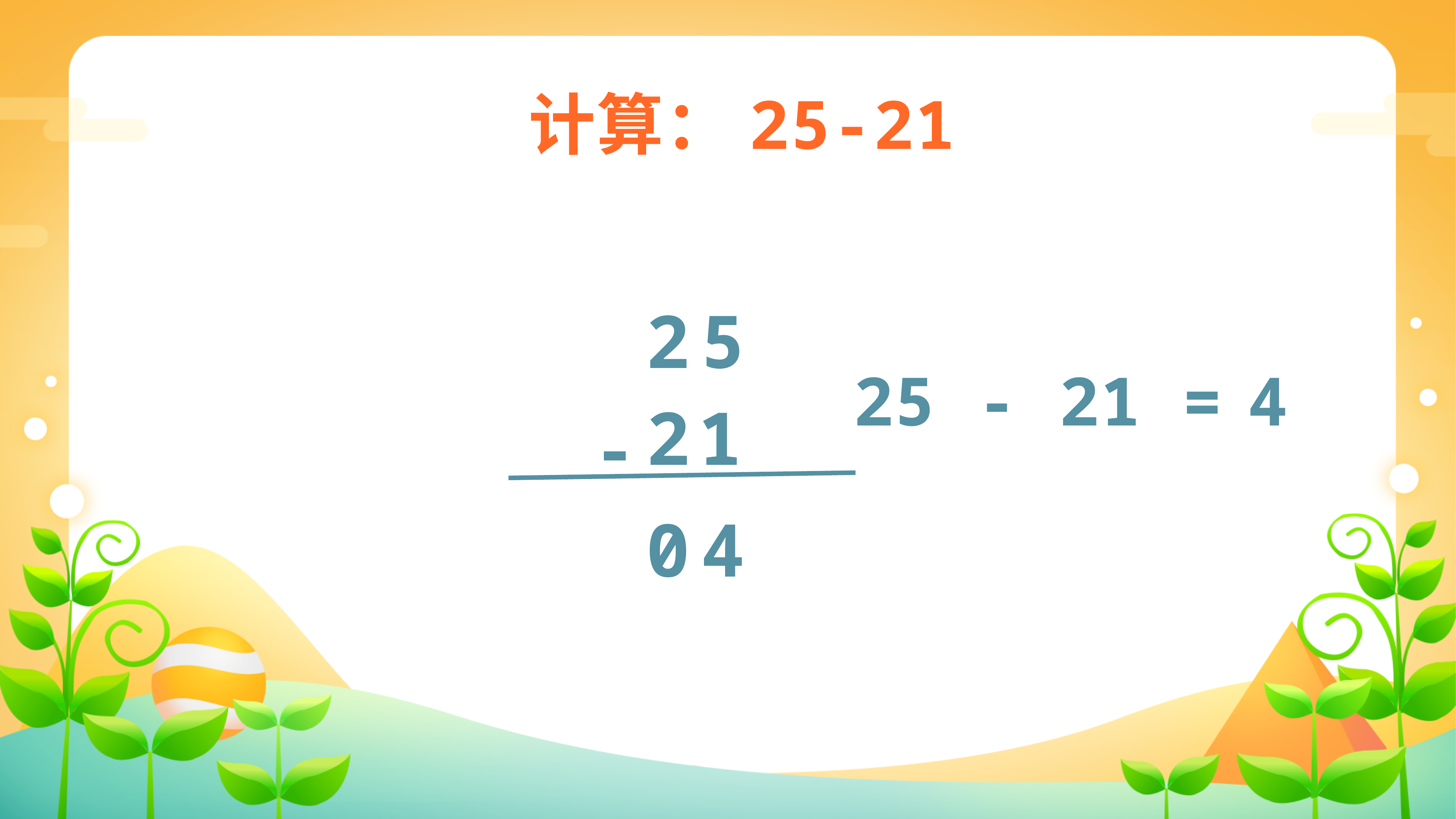

计算：25-21
2
5
25 - 21 =
4
2
1
-
0
4